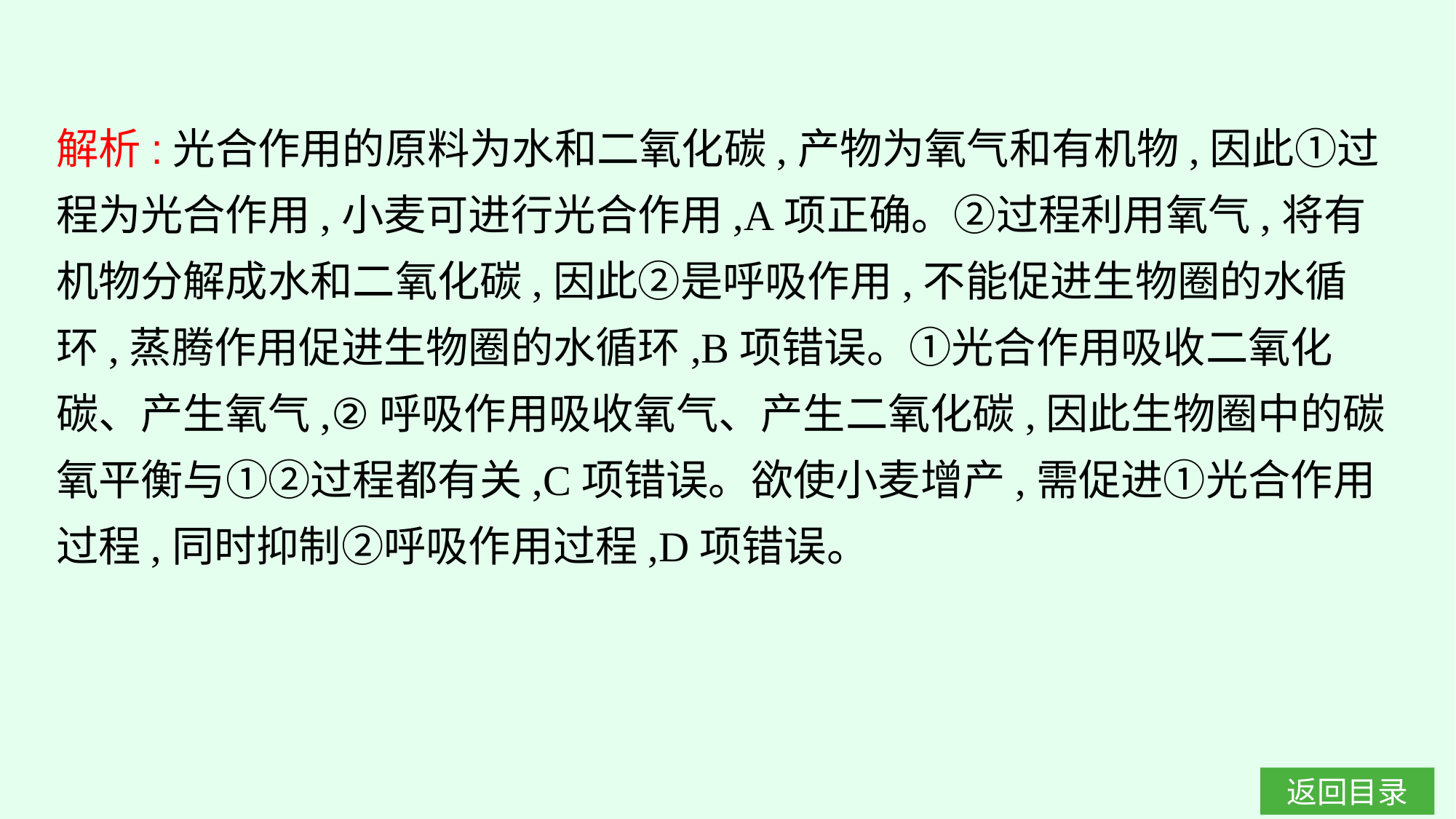

解析:光合作用的原料为水和二氧化碳,产物为氧气和有机物,因此①过程为光合作用,小麦可进行光合作用,A项正确。②过程利用氧气,将有机物分解成水和二氧化碳,因此②是呼吸作用,不能促进生物圈的水循环,蒸腾作用促进生物圈的水循环,B项错误。①光合作用吸收二氧化碳、产生氧气,②呼吸作用吸收氧气、产生二氧化碳,因此生物圈中的碳氧平衡与①②过程都有关,C项错误。欲使小麦增产,需促进①光合作用过程,同时抑制②呼吸作用过程,D项错误。